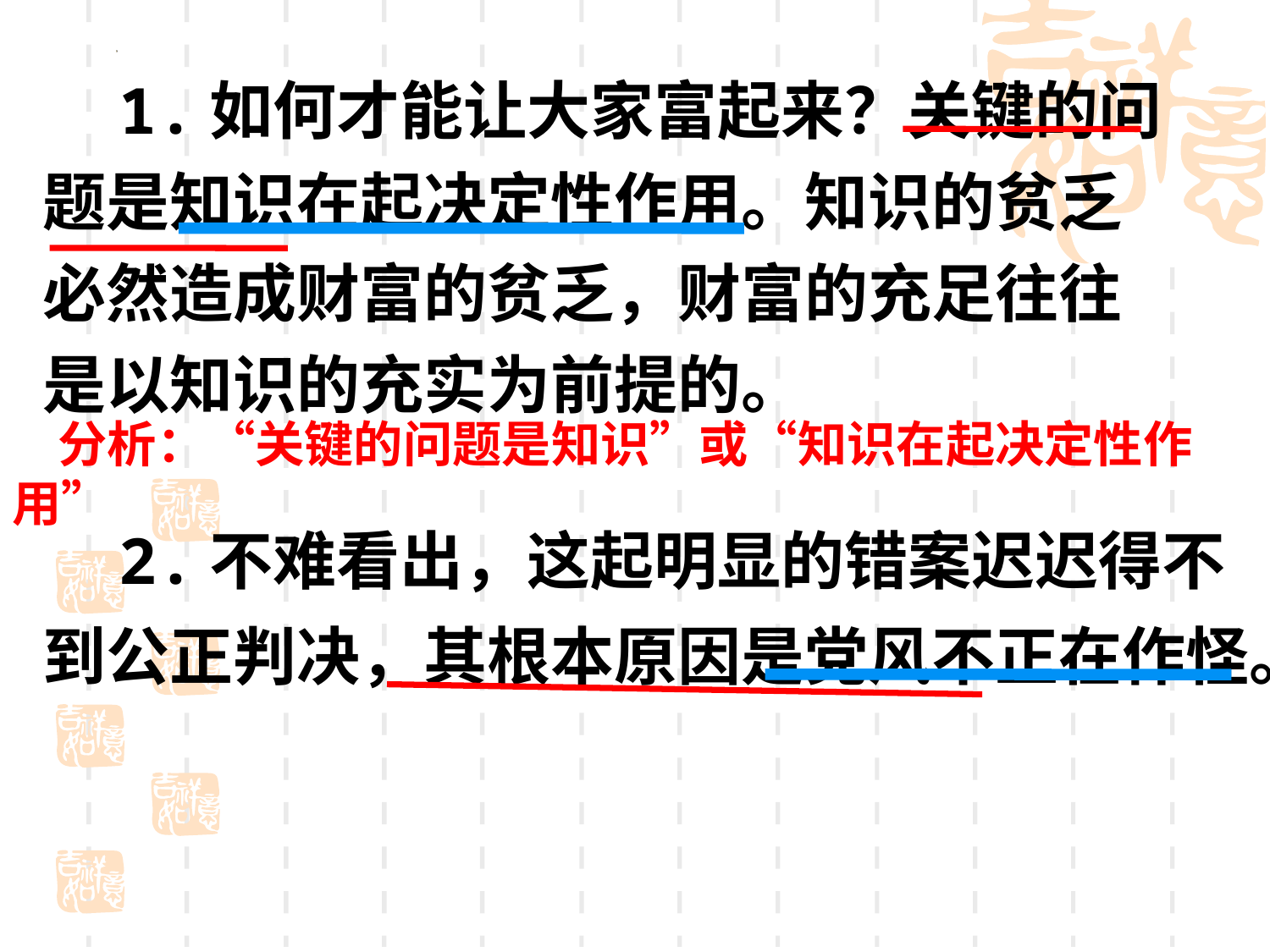

1.如何才能让大家富起来？关键的问题是知识在起决定性作用。知识的贫乏必然造成财富的贫乏，财富的充足往往是以知识的充实为前提的。

   分析：“关键的问题是知识”或“知识在起决定性作用”
  2.不难看出，这起明显的错案迟迟得不到公正判决，其根本原因是党风不正在作怪。